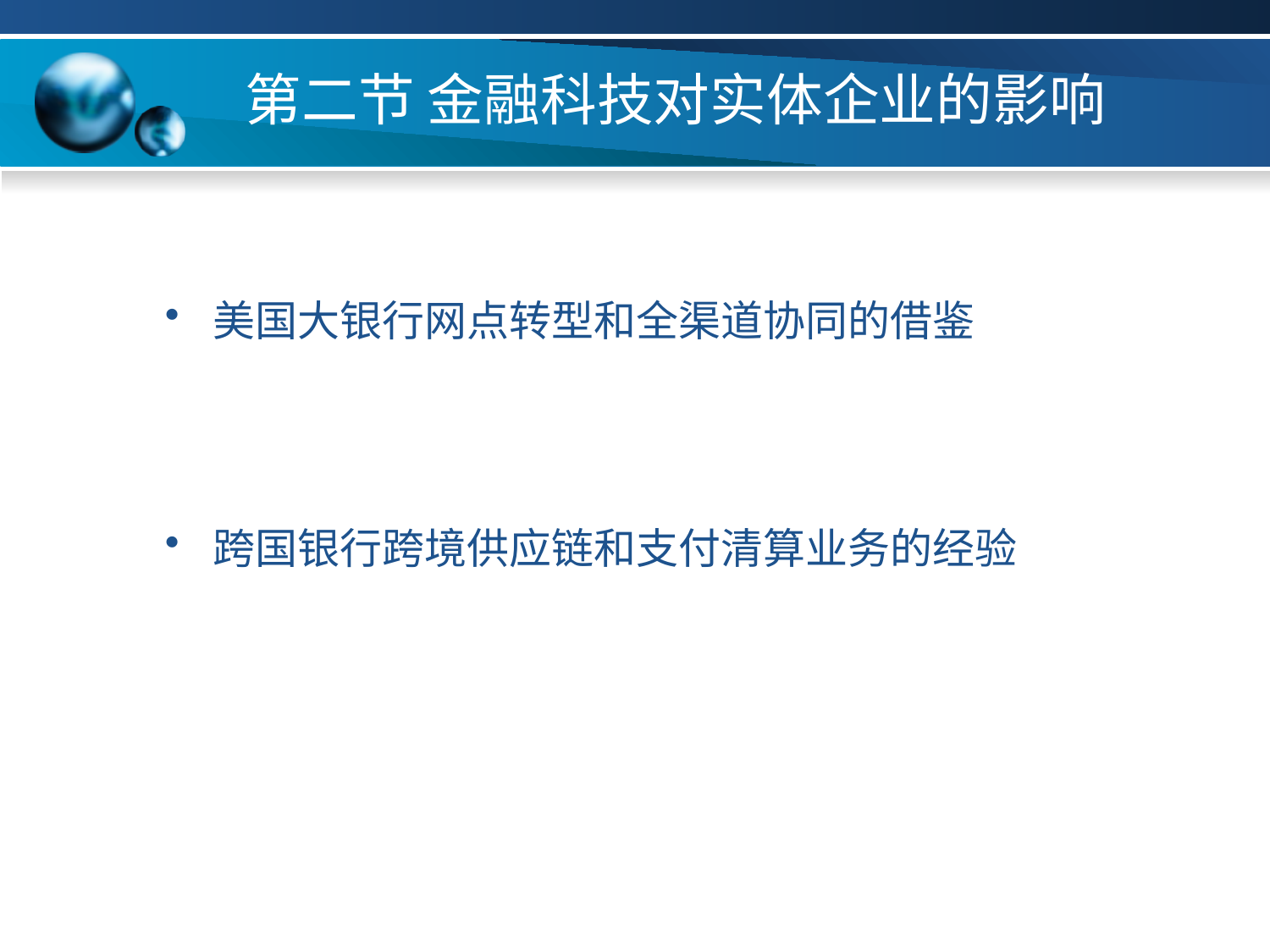

# 第二节 金融科技对实体企业的影响
美国大银行网点转型和全渠道协同的借鉴
跨国银行跨境供应链和支付清算业务的经验